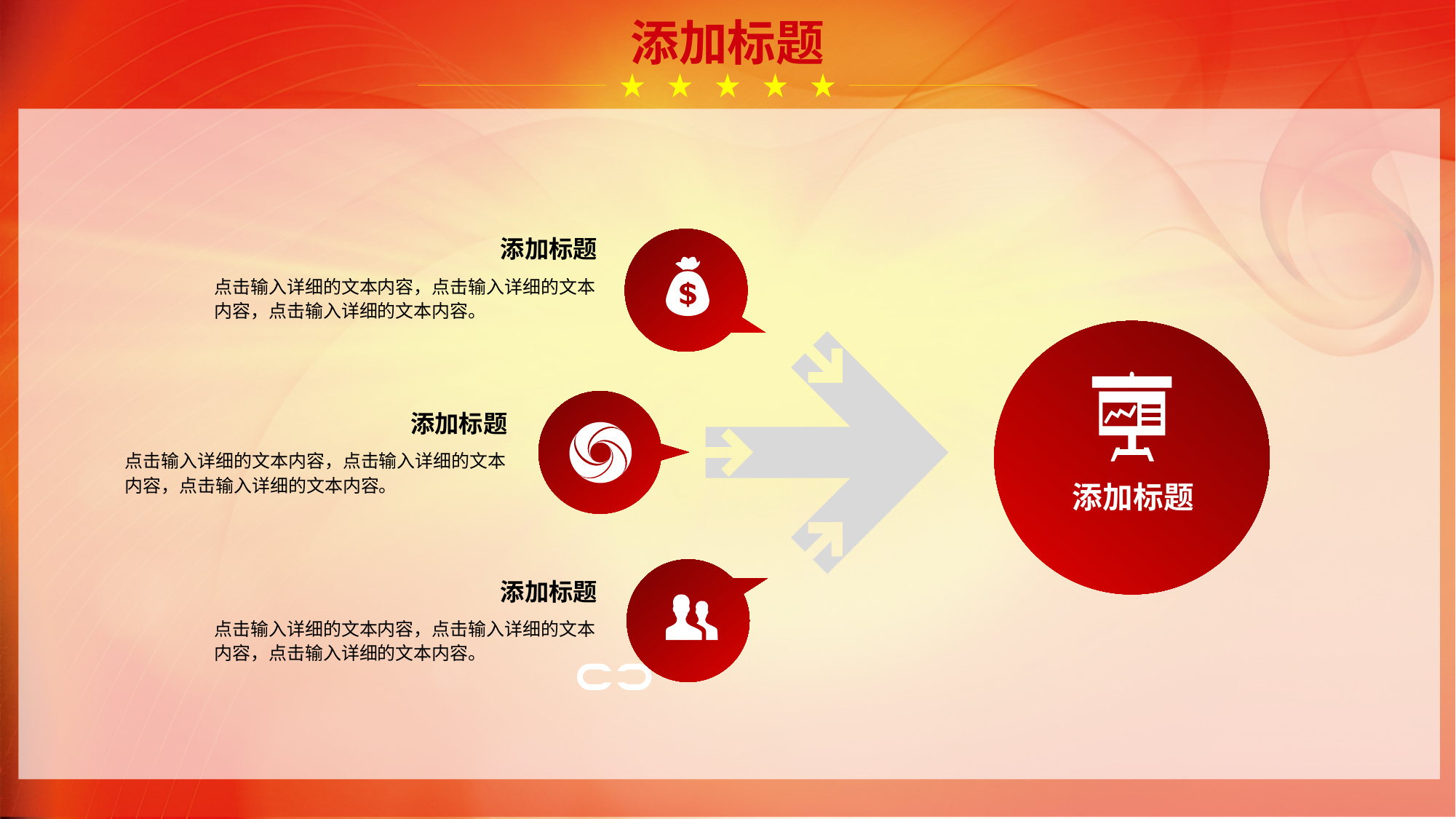

添加标题

添加标题
点击输入详细的文本内容，点击输入详细的文本内容，点击输入详细的文本内容。

添加标题

添加标题
点击输入详细的文本内容，点击输入详细的文本内容，点击输入详细的文本内容。

添加标题
点击输入详细的文本内容，点击输入详细的文本内容，点击输入详细的文本内容。